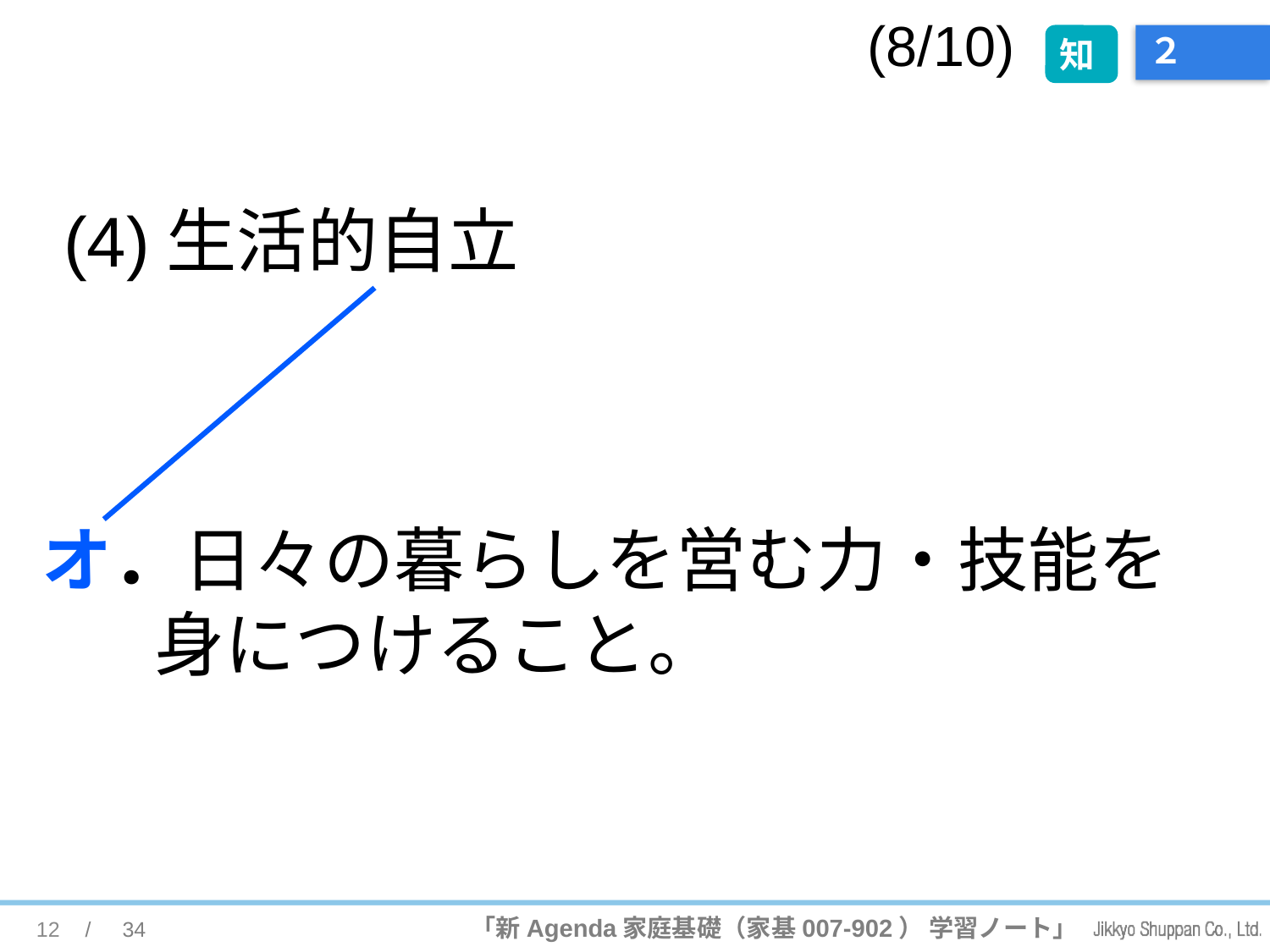

(8/10)
知
# ２
(4)生活的自立
オ．日々の暮らしを営む力・技能を身につけること。
12